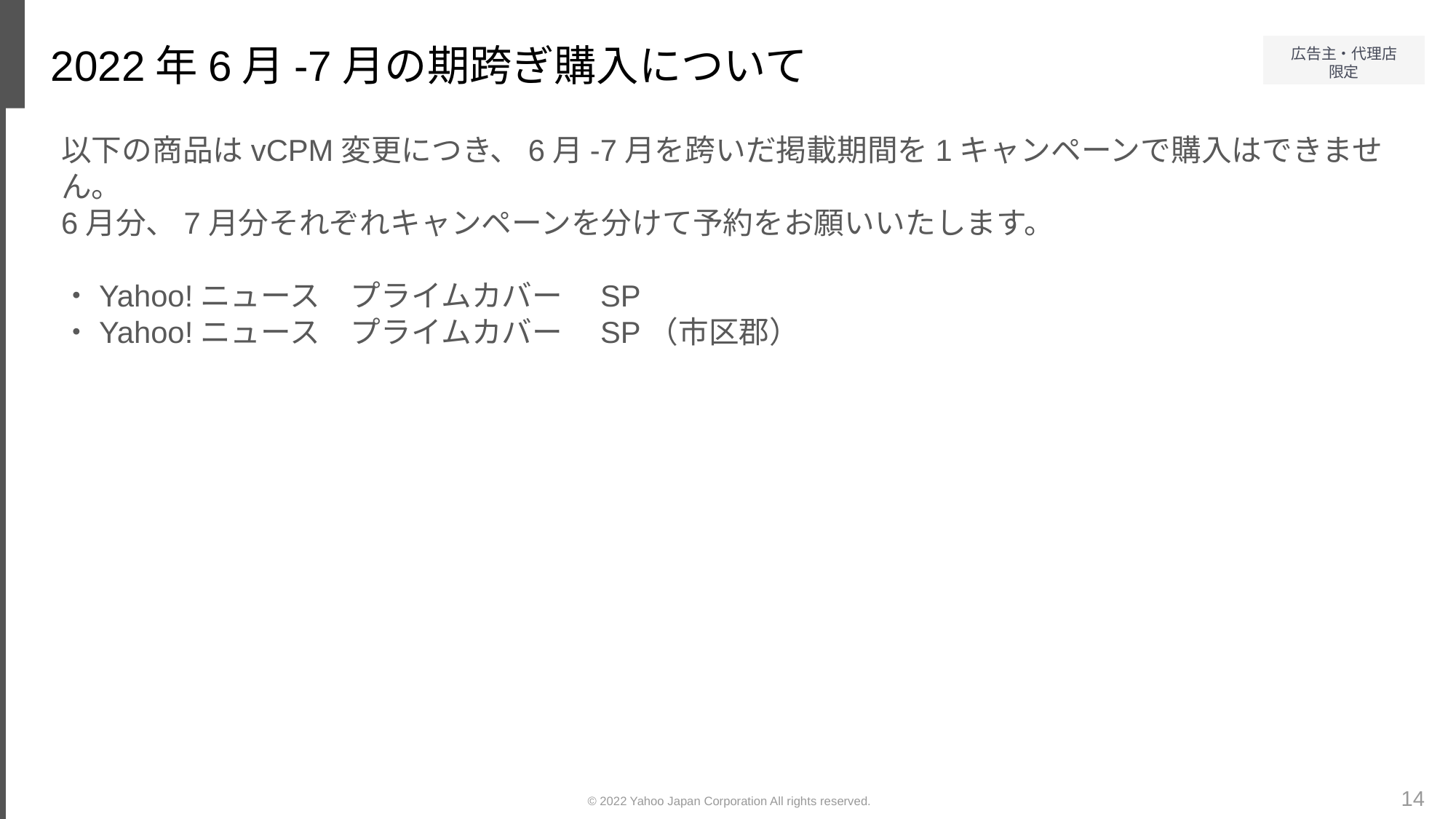

2022年6月-7月の期跨ぎ購入について
以下の商品はvCPM変更につき、6月-7月を跨いだ掲載期間を1キャンペーンで購入はできません。
6月分、7月分それぞれキャンペーンを分けて予約をお願いいたします。

・Yahoo!ニュース　プライムカバー　SP
・Yahoo!ニュース　プライムカバー　SP（市区郡）

14